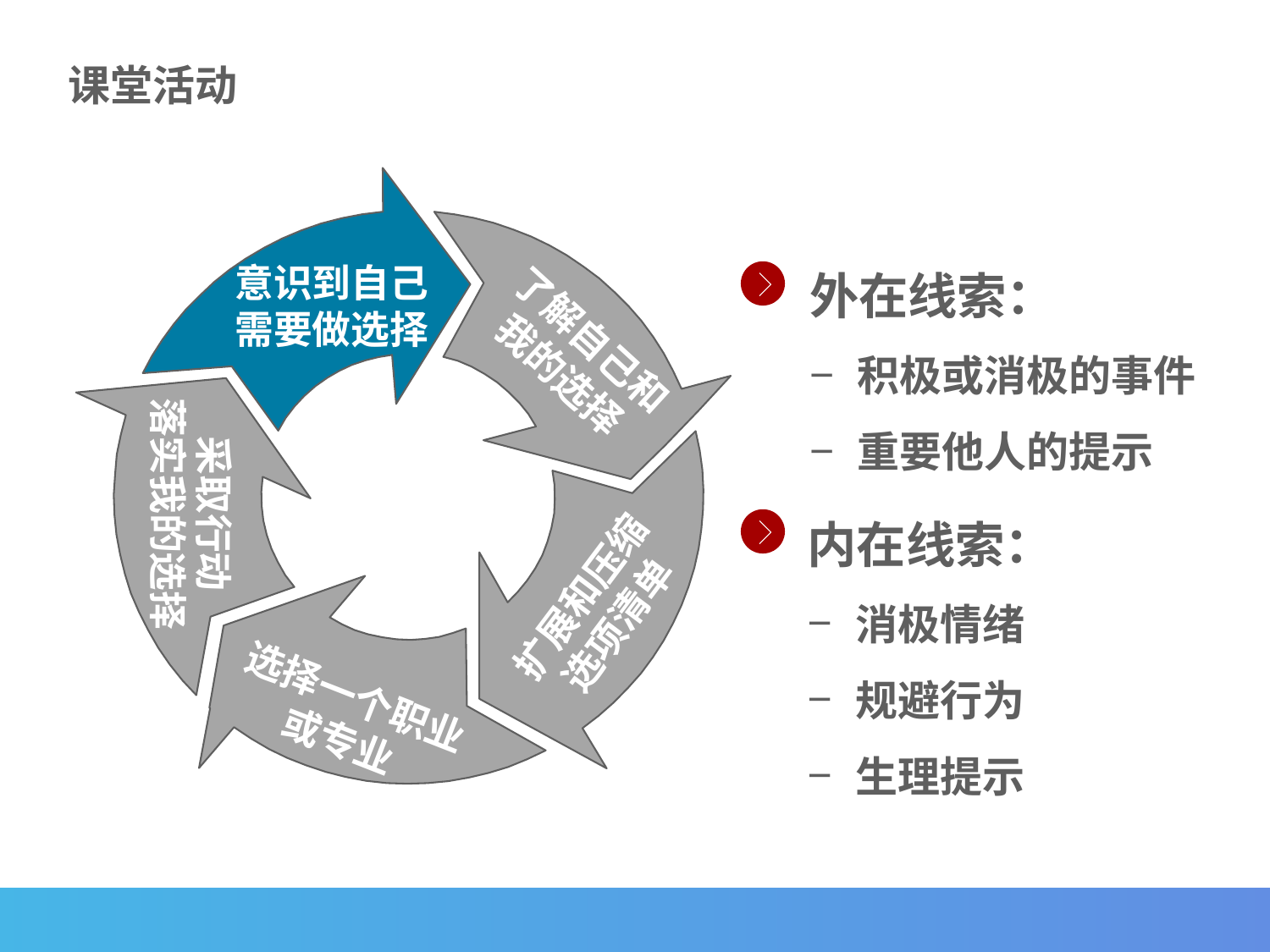

课堂活动

意识到自己
需要做选择
了解自己和
我的选择
采取行动
落实我的选择
扩展和压缩
选项清单
选择一个职业
或专业
外在线索：
积极或消极的事件
重要他人的提示

内在线索：
消极情绪
规避行为
生理提示